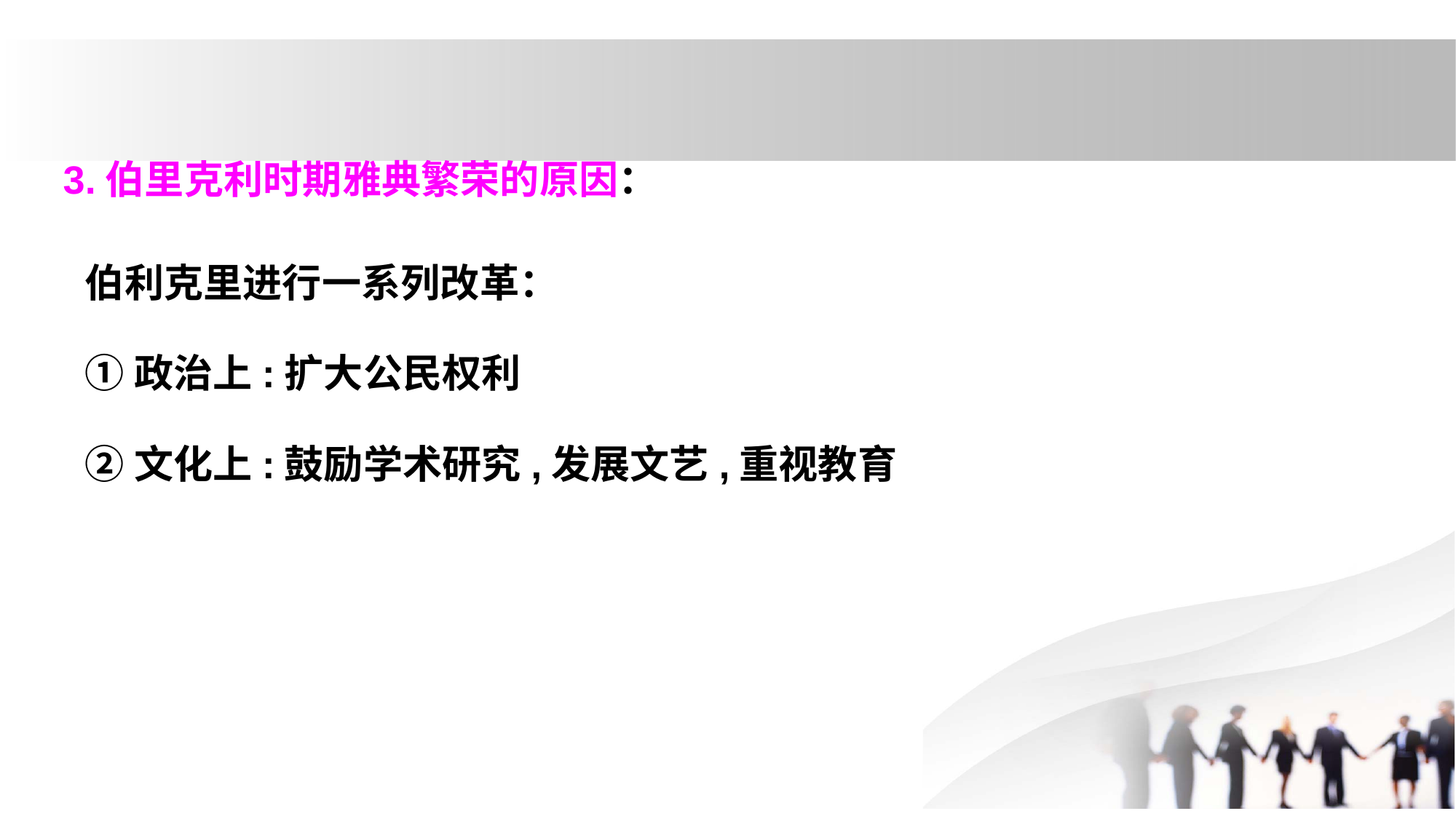

3.伯里克利时期雅典繁荣的原因：
伯利克里进行一系列改革：
①政治上:扩大公民权利
②文化上:鼓励学术研究,发展文艺,重视教育